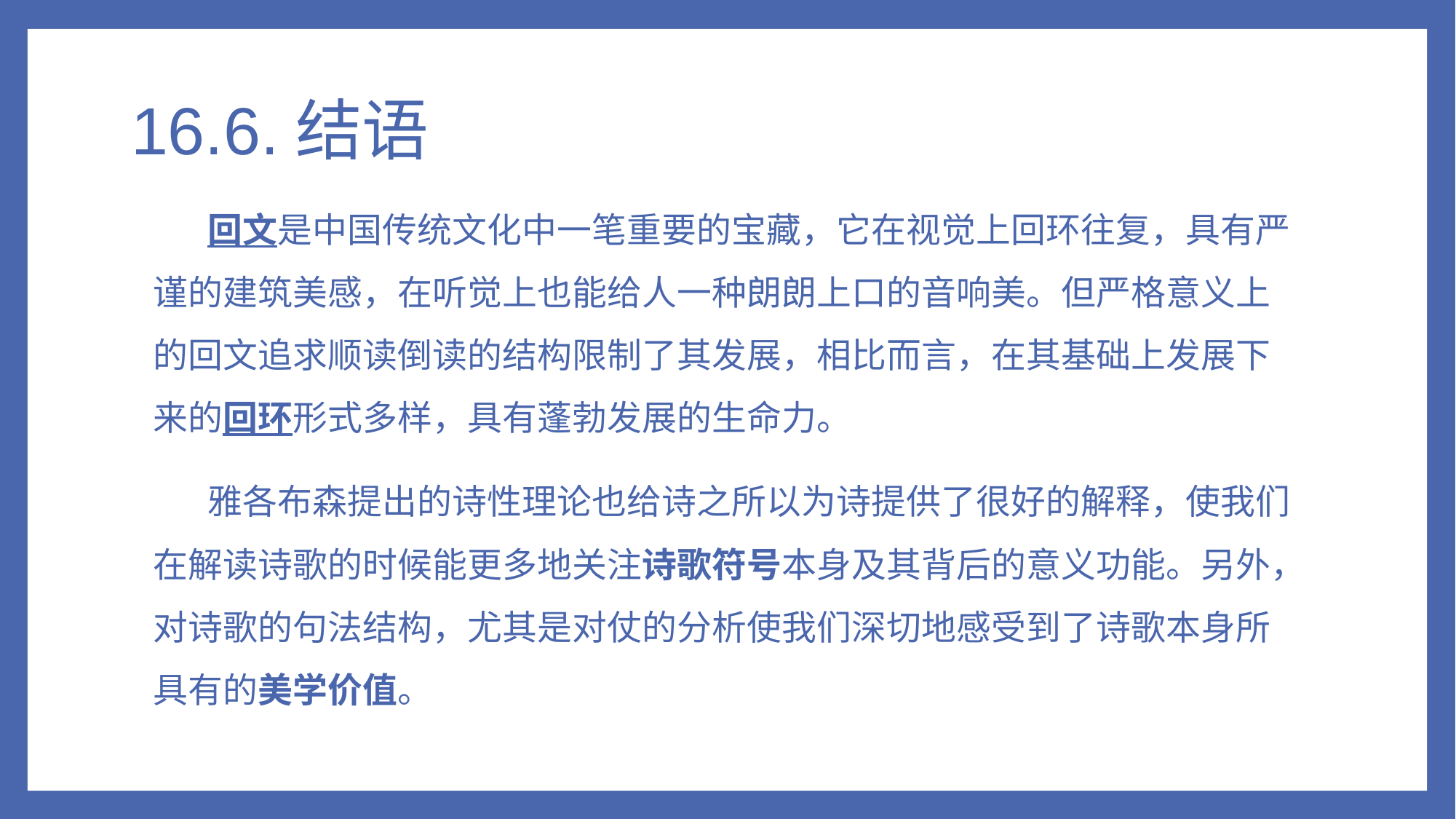

# 16.6.结语
回文是中国传统文化中一笔重要的宝藏，它在视觉上回环往复，具有严谨的建筑美感，在听觉上也能给人一种朗朗上口的音响美。但严格意义上的回文追求顺读倒读的结构限制了其发展，相比而言，在其基础上发展下来的回环形式多样，具有蓬勃发展的生命力。
雅各布森提出的诗性理论也给诗之所以为诗提供了很好的解释，使我们在解读诗歌的时候能更多地关注诗歌符号本身及其背后的意义功能。另外，对诗歌的句法结构，尤其是对仗的分析使我们深切地感受到了诗歌本身所具有的美学价值。